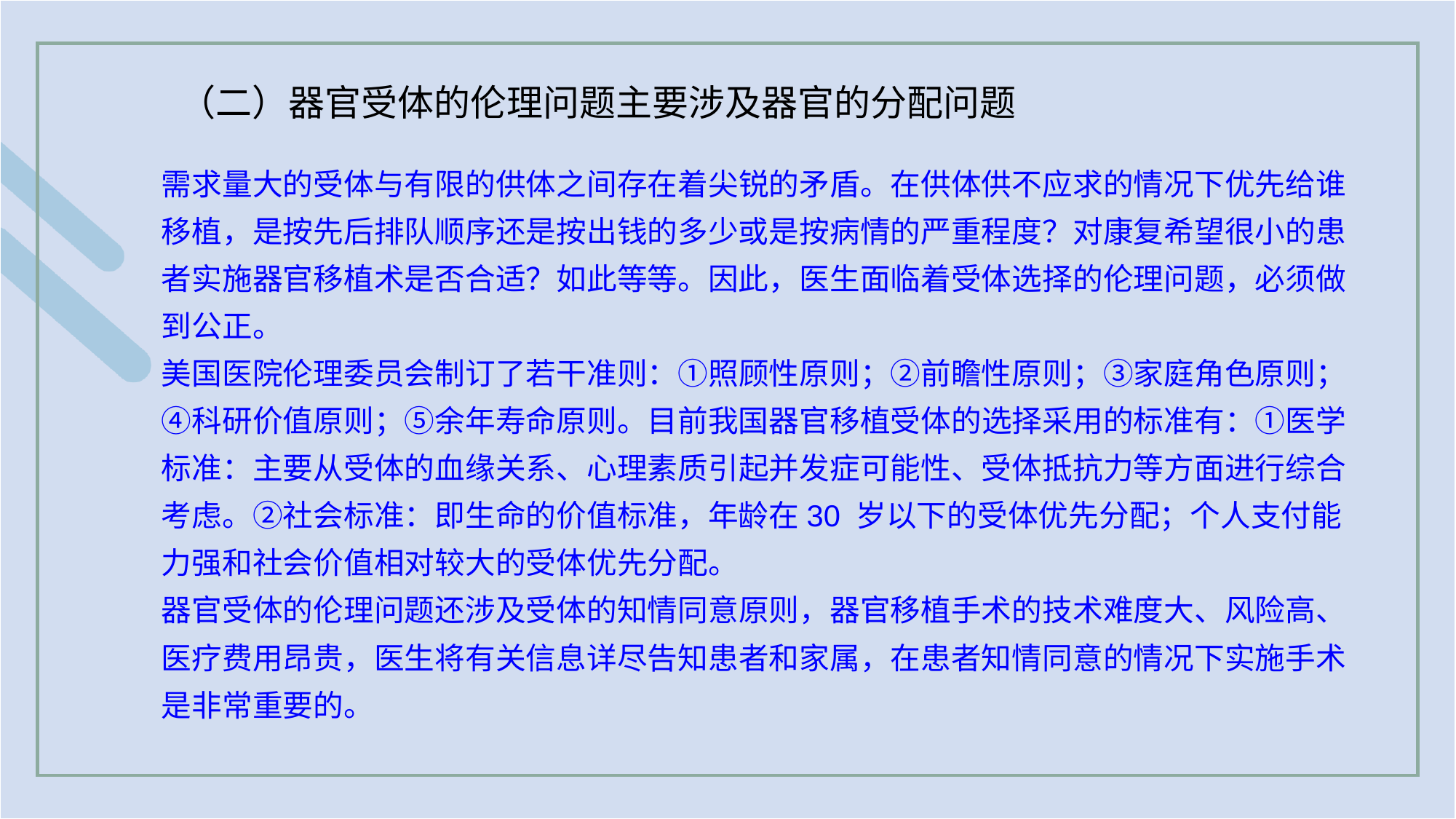

（二）器官受体的伦理问题主要涉及器官的分配问题
需求量大的受体与有限的供体之间存在着尖锐的矛盾。在供体供不应求的情况下优先给谁移植，是按先后排队顺序还是按出钱的多少或是按病情的严重程度？对康复希望很小的患者实施器官移植术是否合适？如此等等。因此，医生面临着受体选择的伦理问题，必须做到公正。
美国医院伦理委员会制订了若干准则：①照顾性原则；②前瞻性原则；③家庭角色原则；④科研价值原则；⑤余年寿命原则。目前我国器官移植受体的选择采用的标准有：①医学标准：主要从受体的血缘关系、心理素质引起并发症可能性、受体抵抗力等方面进行综合考虑。②社会标准：即生命的价值标准，年龄在30 岁以下的受体优先分配；个人支付能力强和社会价值相对较大的受体优先分配。
器官受体的伦理问题还涉及受体的知情同意原则，器官移植手术的技术难度大、风险高、医疗费用昂贵，医生将有关信息详尽告知患者和家属，在患者知情同意的情况下实施手术是非常重要的。